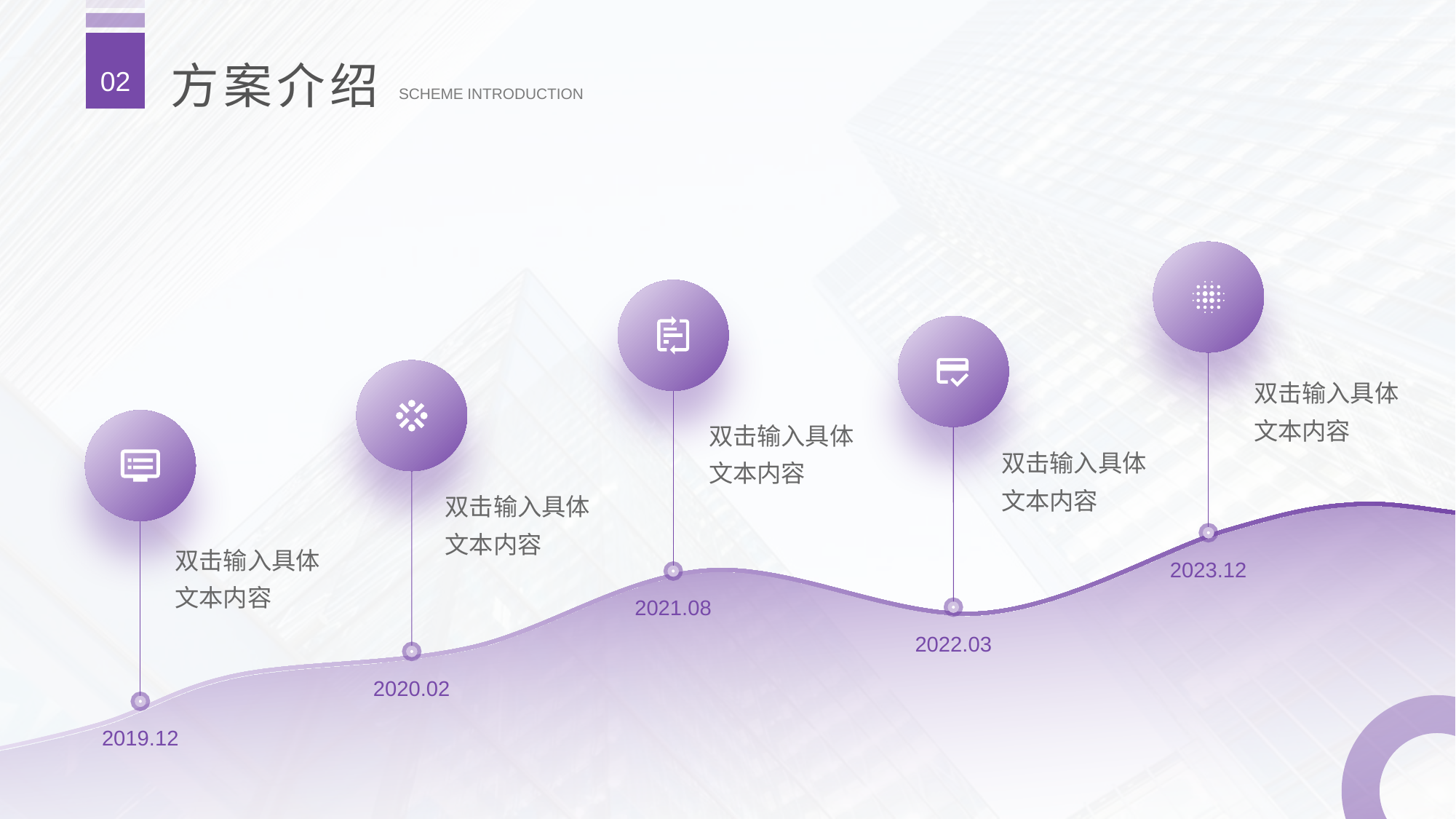

方案介绍
02
SCHEME INTRODUCTION

双击输入具体文本内容

双击输入具体文本内容

双击输入具体文本内容

双击输入具体文本内容

双击输入具体文本内容
2023.12

2021.08

2022.03

2020.02

2019.12